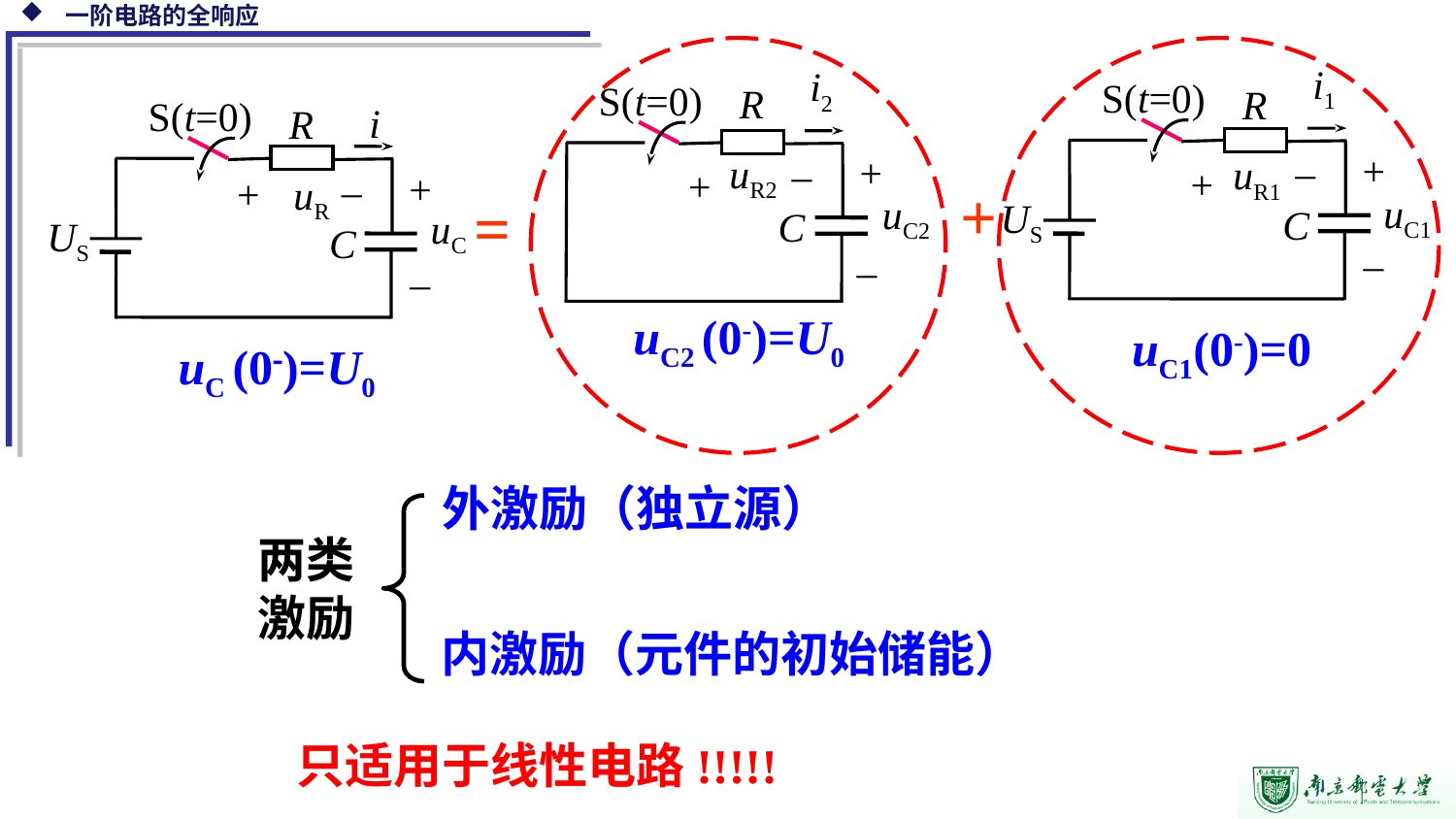

i1
S(t=0)
R

+

–

uR1
+
uC1
US
C

–

i2
S(t=0)
R

+
–

uR2

+
uC2
C

–

S(t=0)
i
R

+
–

+
uR
uC
US
C

–

+
=
uC2 (0-)=U0
uC1(0-)=0
uC (0−)=U0
外激励（独立源）

两类激励
内激励（元件的初始储能）
只适用于线性电路!!!!!